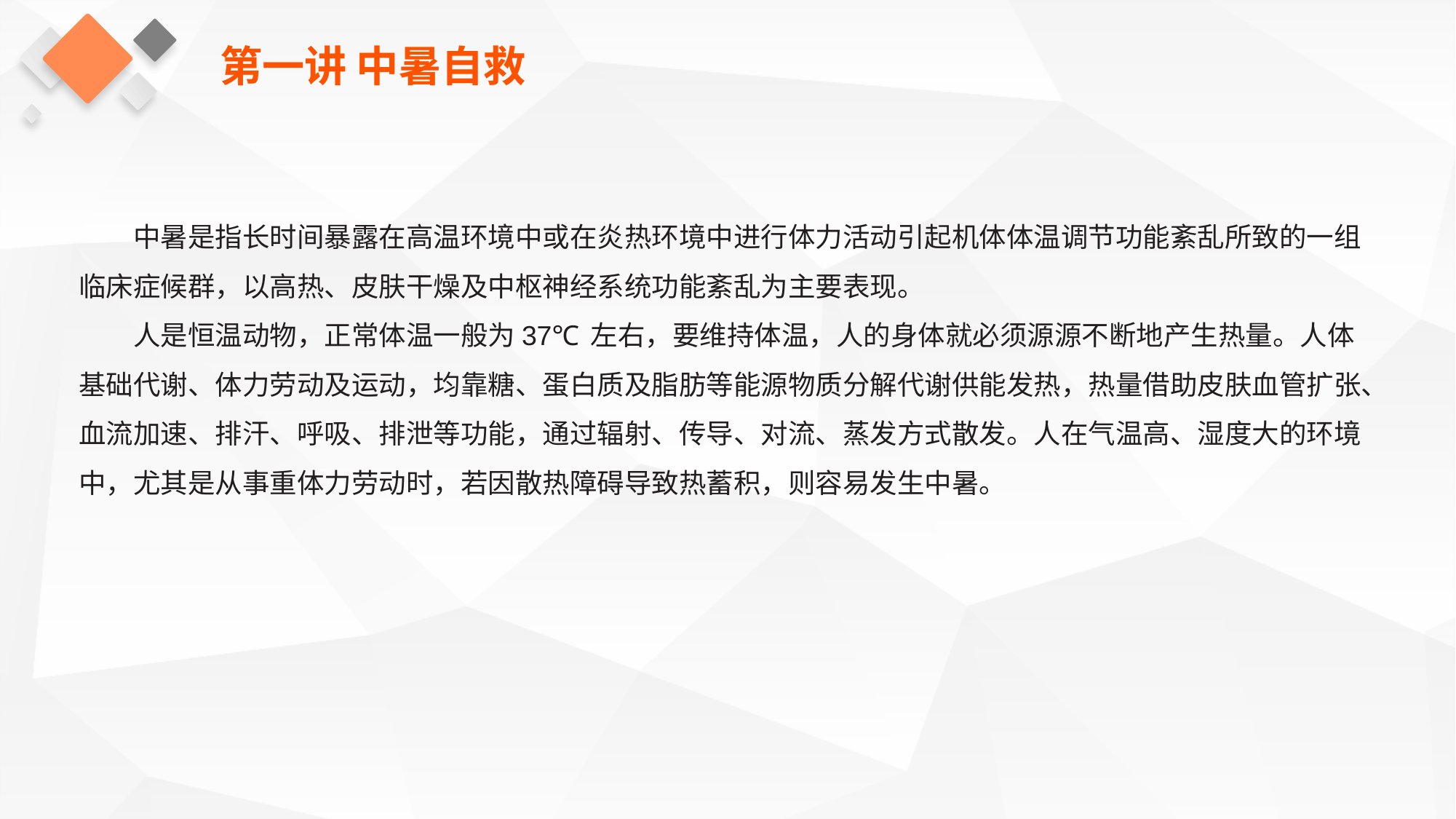

第一讲 中暑自救

中暑是指长时间暴露在高温环境中或在炎热环境中进行体力活动引起机体体温调节功能紊乱所致的一组临床症候群，以高热、皮肤干燥及中枢神经系统功能紊乱为主要表现。
人是恒温动物，正常体温一般为37℃左右，要维持体温，人的身体就必须源源不断地产生热量。人体基础代谢、体力劳动及运动，均靠糖、蛋白质及脂肪等能源物质分解代谢供能发热，热量借助皮肤血管扩张、血流加速、排汗、呼吸、排泄等功能，通过辐射、传导、对流、蒸发方式散发。人在气温高、湿度大的环境中，尤其是从事重体力劳动时，若因散热障碍导致热蓄积，则容易发生中暑。